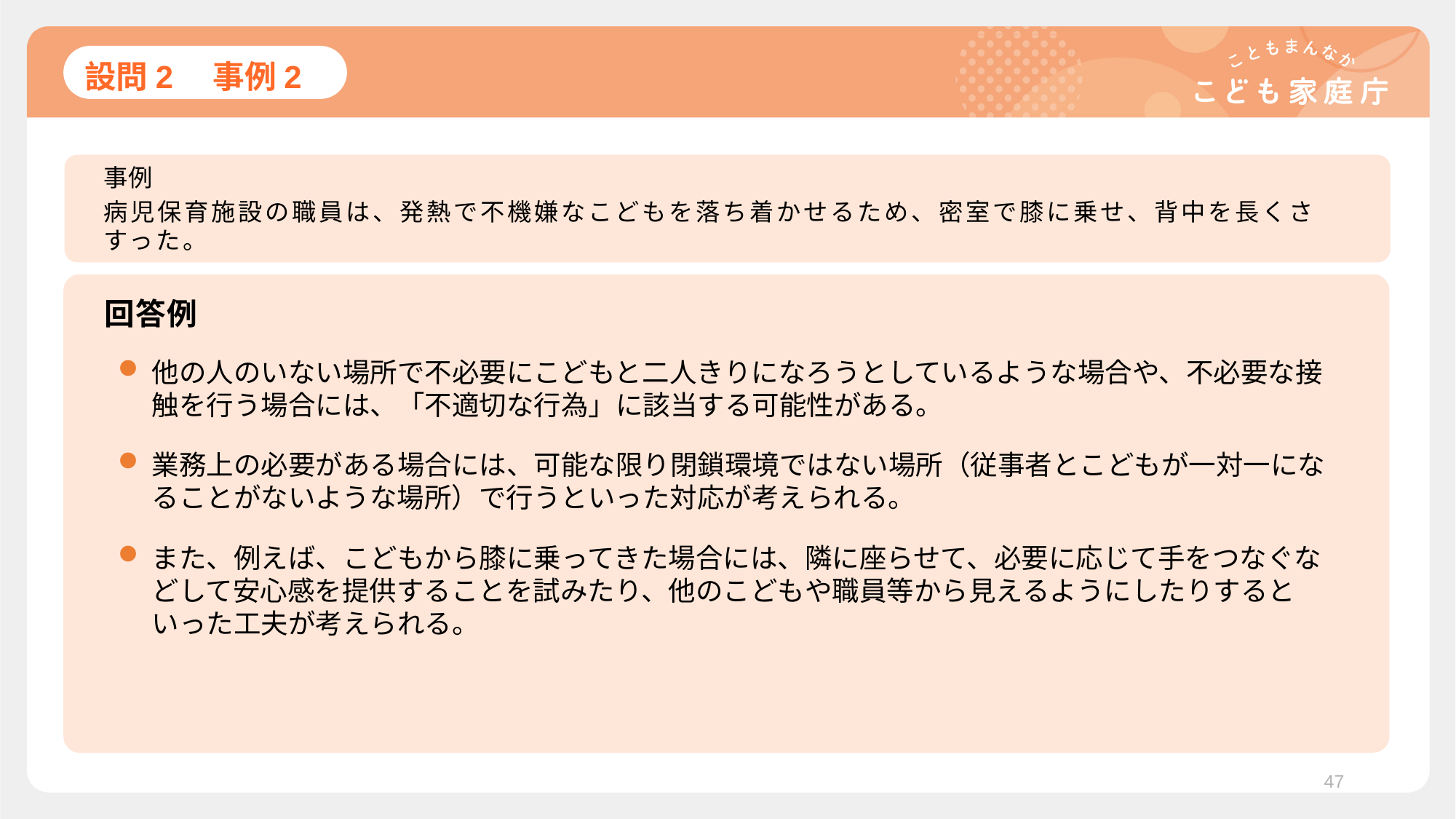

# 設問2　事例2

事例
病児保育施設の職員は、発熱で不機嫌なこどもを落ち着かせるため、密室で膝に乗せ、背中を長くさすった。

回答例
他の人のいない場所で不必要にこどもと二人きりになろうとしているような場合や、不必要な接触を行う場合には、「不適切な行為」に該当する可能性がある。
業務上の必要がある場合には、可能な限り閉鎖環境ではない場所（従事者とこどもが一対一になることがないような場所）で行うといった対応が考えられる。
また、例えば、こどもから膝に乗ってきた場合には、隣に座らせて、必要に応じて手をつなぐなどして安心感を提供することを試みたり、他のこどもや職員等から見えるようにしたりするといった工夫が考えられる。
47